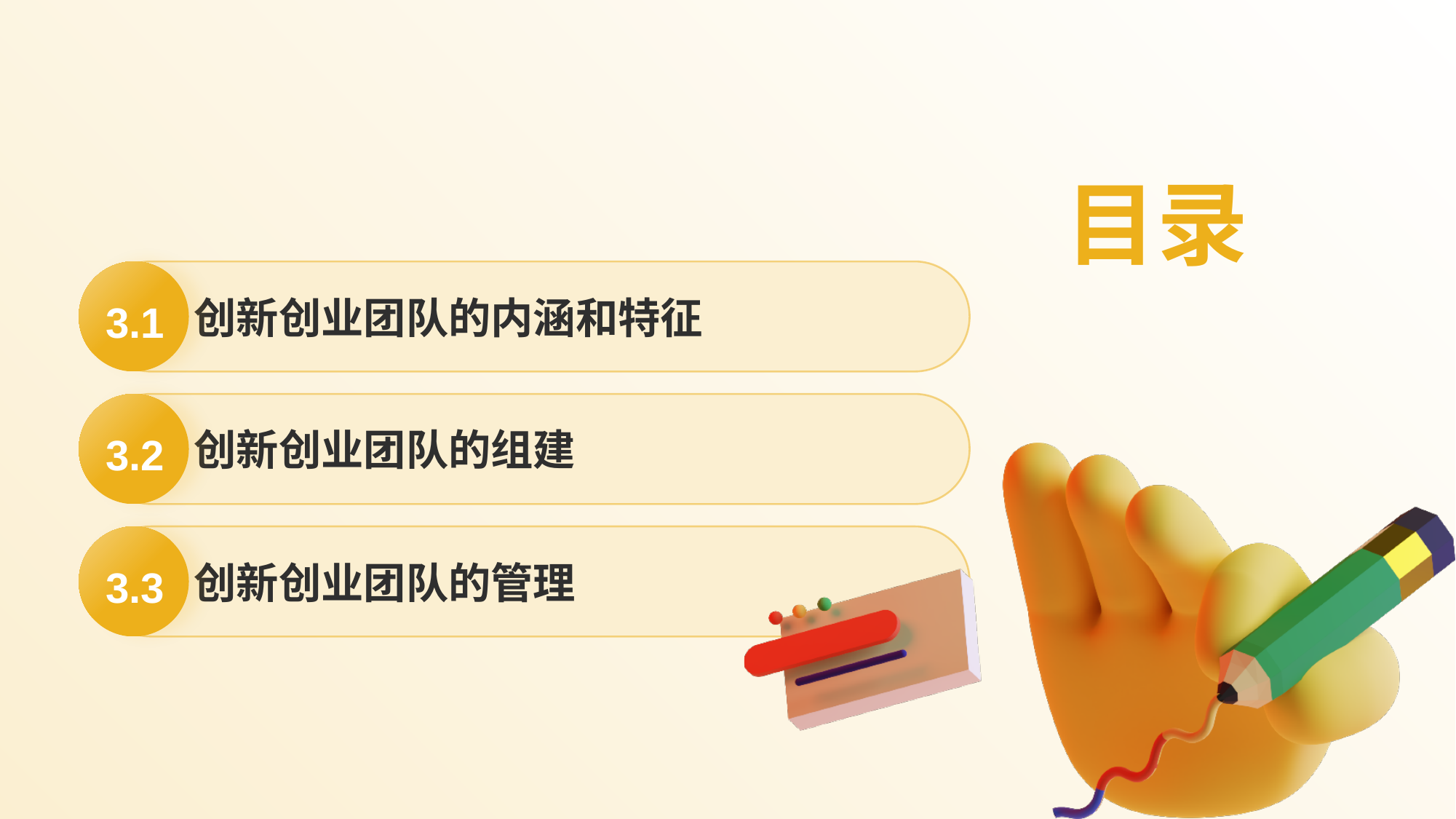

目录
3.1
创新创业团队的内涵和特征
3.2
创新创业团队的组建

创新创业团队的管理
3.3